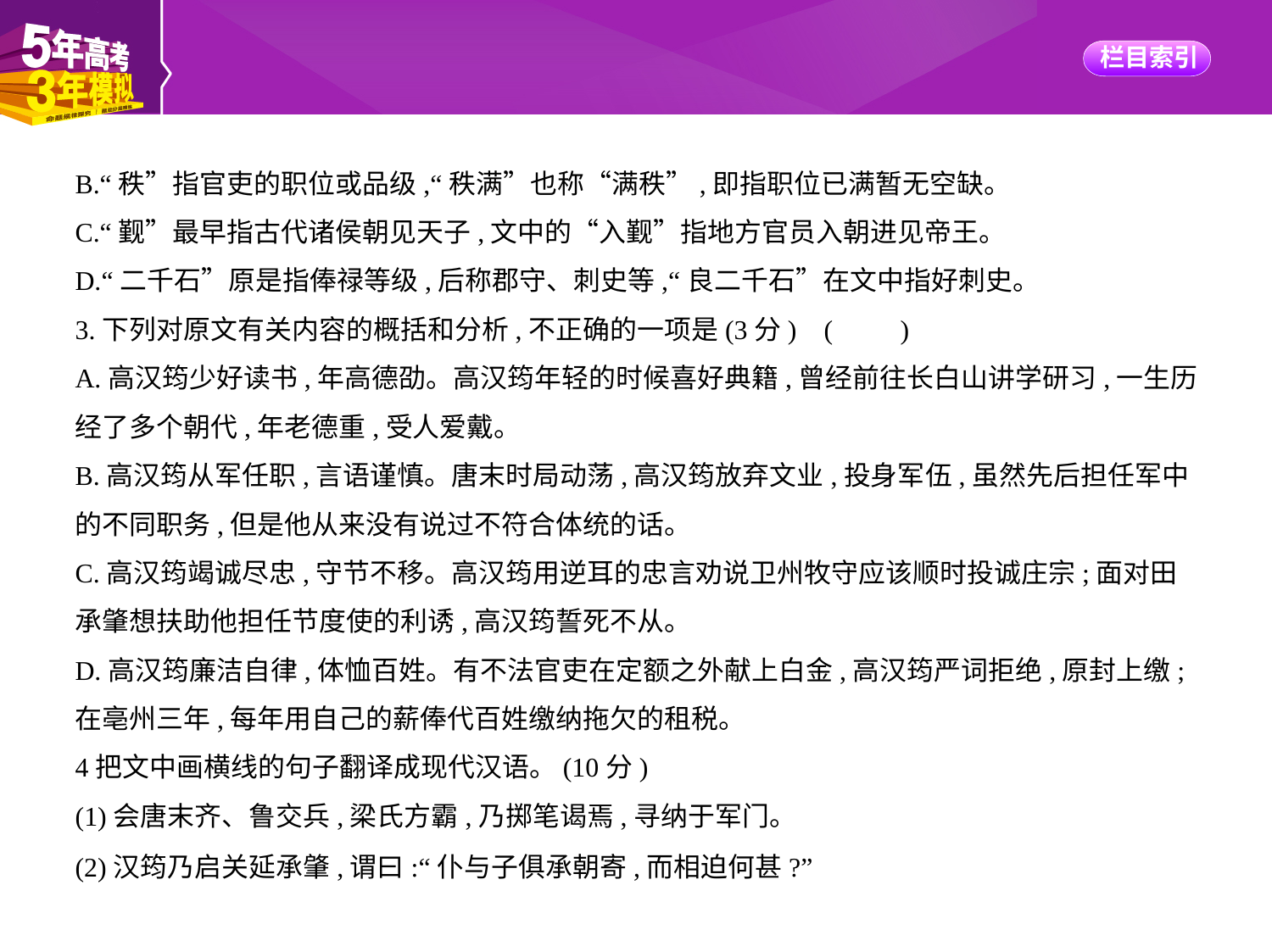

B.“秩”指官吏的职位或品级,“秩满”也称“满秩”,即指职位已满暂无空缺。
C.“觐”最早指古代诸侯朝见天子,文中的“入觐”指地方官员入朝进见帝王。
D.“二千石”原是指俸禄等级,后称郡守、刺史等,“良二千石”在文中指好刺史。
3.下列对原文有关内容的概括和分析,不正确的一项是(3分) (　　)
A.高汉筠少好读书,年高德劭。高汉筠年轻的时候喜好典籍,曾经前往长白山讲学研习,一生历
经了多个朝代,年老德重,受人爱戴。
B.高汉筠从军任职,言语谨慎。唐末时局动荡,高汉筠放弃文业,投身军伍,虽然先后担任军中
的不同职务,但是他从来没有说过不符合体统的话。
C.高汉筠竭诚尽忠,守节不移。高汉筠用逆耳的忠言劝说卫州牧守应该顺时投诚庄宗;面对田
承肇想扶助他担任节度使的利诱,高汉筠誓死不从。
D.高汉筠廉洁自律,体恤百姓。有不法官吏在定额之外献上白金,高汉筠严词拒绝,原封上缴;
在亳州三年,每年用自己的薪俸代百姓缴纳拖欠的租税。
4把文中画横线的句子翻译成现代汉语。(10分)
(1)会唐末齐、鲁交兵,梁氏方霸,乃掷笔谒焉,寻纳于军门。
(2)汉筠乃启关延承肇,谓曰:“仆与子俱承朝寄,而相迫何甚?”